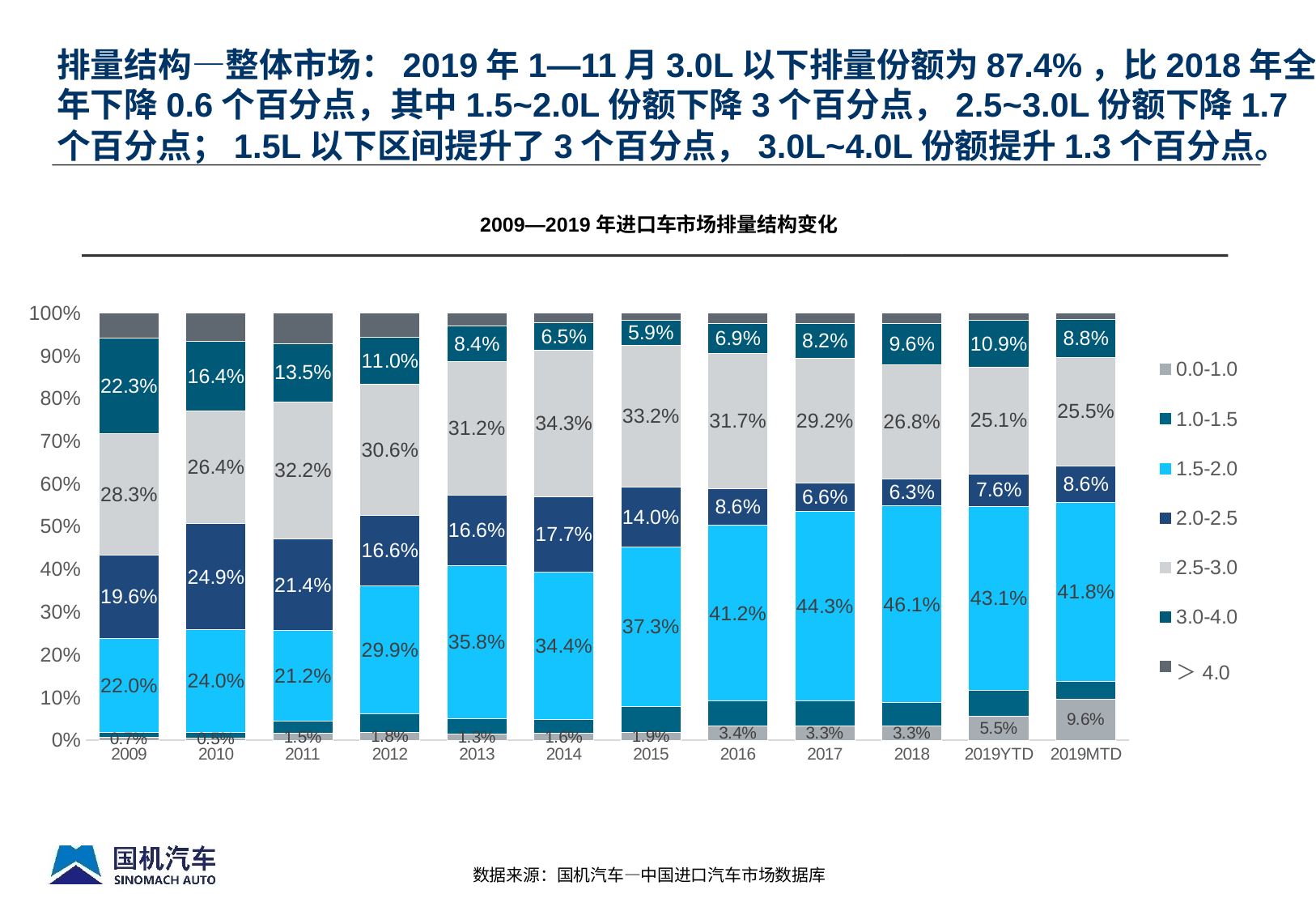

# 排量结构—整体市场：2019年1—11月3.0L以下排量份额为87.4%，比2018年全年下降0.6个百分点，其中1.5~2.0L份额下降3个百分点，2.5~3.0L份额下降1.7个百分点；1.5L以下区间提升了3个百分点，3.0L~4.0L份额提升1.3个百分点。
2009—2019年进口车市场排量结构变化

### Chart

| Category | 0.0-1.0 | 1.0-1.5 | 1.5-2.0 | 2.0-2.5 | 2.5-3.0 | 3.0-4.0 | ＞4.0 |
|---|---|---|---|---|---|---|---|
| 2009 | 0.007184608529265288 | 0.010749390579539199 | 0.22032712117637807 | 0.19559382453933055 | 0.2834447327724044 | 0.2234096091845561 | 0.05929071321852638 |
| 2010 | 0.005257206288936265 | 0.012463495225201392 | 0.24042317009279865 | 0.2486733788767682 | 0.2636863727610837 | 0.16384484109076008 | 0.06565153566445174 |
| 2011 | 0.015412360394022077 | 0.028443082432202064 | 0.21241642084317375 | 0.2142447694177298 | 0.32225690391001416 | 0.13522103179073483 | 0.07200543121212333 |
| 2012 | 0.017857946111286042 | 0.04412665160526898 | 0.29894548796082693 | 0.16579073714862222 | 0.30618028327790114 | 0.11045341171869764 | 0.05664548217739707 |
| 2013 | 0.013383546614157986 | 0.03675379190494993 | 0.3580334254633408 | 0.1663016582544861 | 0.3118770625402016 | 0.0840629932859579 | 0.02958752193690565 |
| 2014 | 0.015806702272415624 | 0.03344526055602631 | 0.3435436744710999 | 0.17696291634289812 | 0.3429234452957164 | 0.06474011202098372 | 0.022577889040859882 |
| 2015 | 0.018603619571894957 | 0.0604369396038924 | 0.3727860235749165 | 0.14046117896854637 | 0.33246070383245513 | 0.05915908335854401 | 0.01609245108975061 |
| 2016 | 0.03391852637403172 | 0.057268612443132916 | 0.41150252059510634 | 0.08636016076478545 | 0.3166238242345998 | 0.06936823742776344 | 0.024958118160580352 |
| 2017 | 0.03250419504491166 | 0.05934836969038924 | 0.4432213009574573 | 0.0663376435363406 | 0.29239298522686147 | 0.08199832198203534 | 0.02419718356200441 |
| 2018 | 0.03333631083694017 | 0.05394063579627018 | 0.46103214711394186 | 0.06283073974723702 | 0.2684156342398478 | 0.09553184981471807 | 0.024912682451044877 |
| 2019YTD | 0.0551 | 0.0614 | 0.4312 | 0.0755 | 0.2505 | 0.1094 | 0.0169 |
| 2019MTD | 0.0963 | 0.0416 | 0.4183 | 0.0858 | 0.2548 | 0.0879 | 0.0154 |
数据来源：国机汽车—中国进口汽车市场数据库